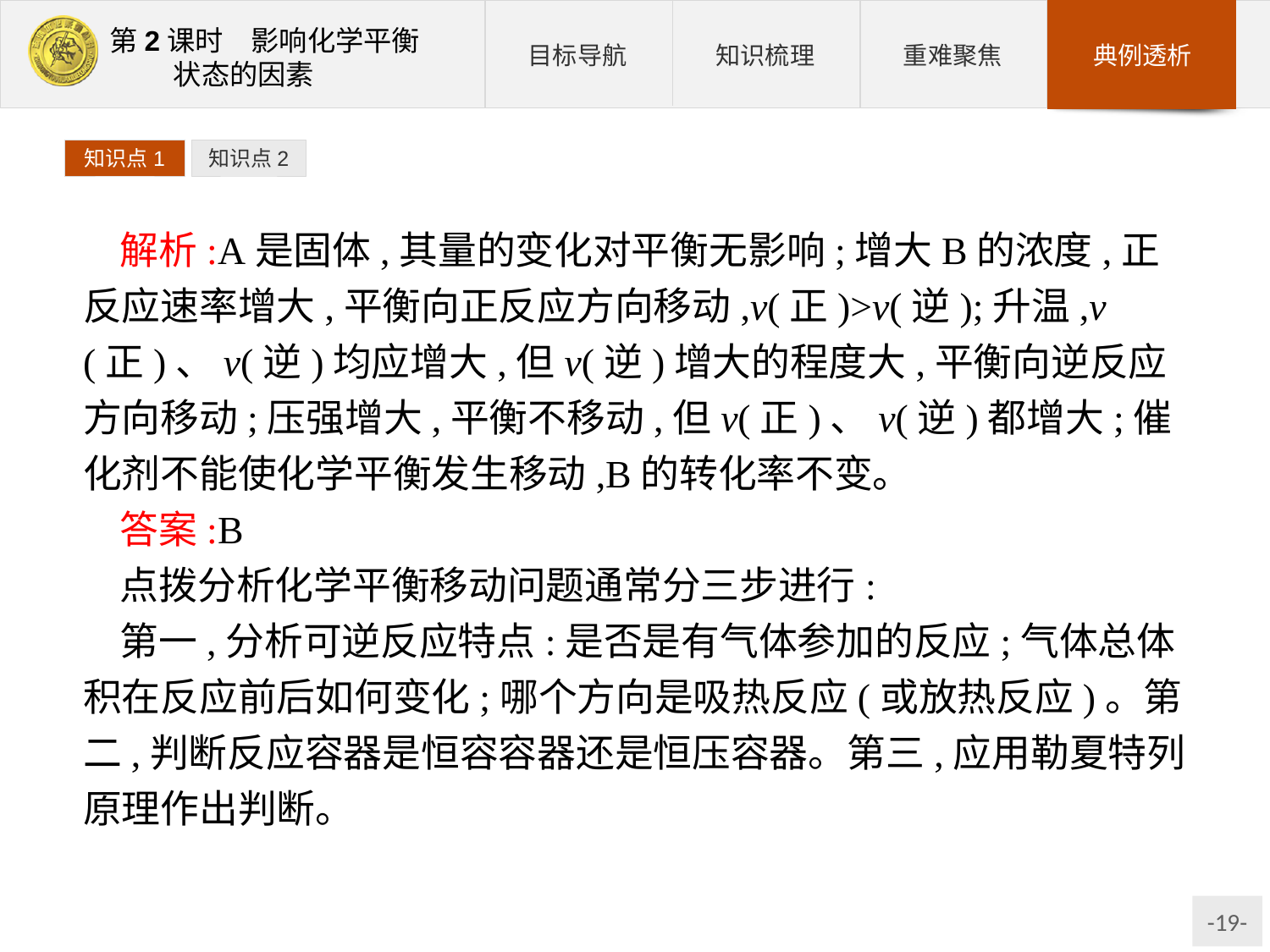

知识点1
知识点2
解析:A是固体,其量的变化对平衡无影响;增大B的浓度,正反应速率增大,平衡向正反应方向移动,v(正)>v(逆);升温,v(正)、v(逆)均应增大,但v(逆)增大的程度大,平衡向逆反应方向移动;压强增大,平衡不移动,但v(正)、v(逆)都增大;催化剂不能使化学平衡发生移动,B的转化率不变。
答案:B
点拨分析化学平衡移动问题通常分三步进行:
第一,分析可逆反应特点:是否是有气体参加的反应;气体总体积在反应前后如何变化;哪个方向是吸热反应(或放热反应)。第二,判断反应容器是恒容容器还是恒压容器。第三,应用勒夏特列原理作出判断。